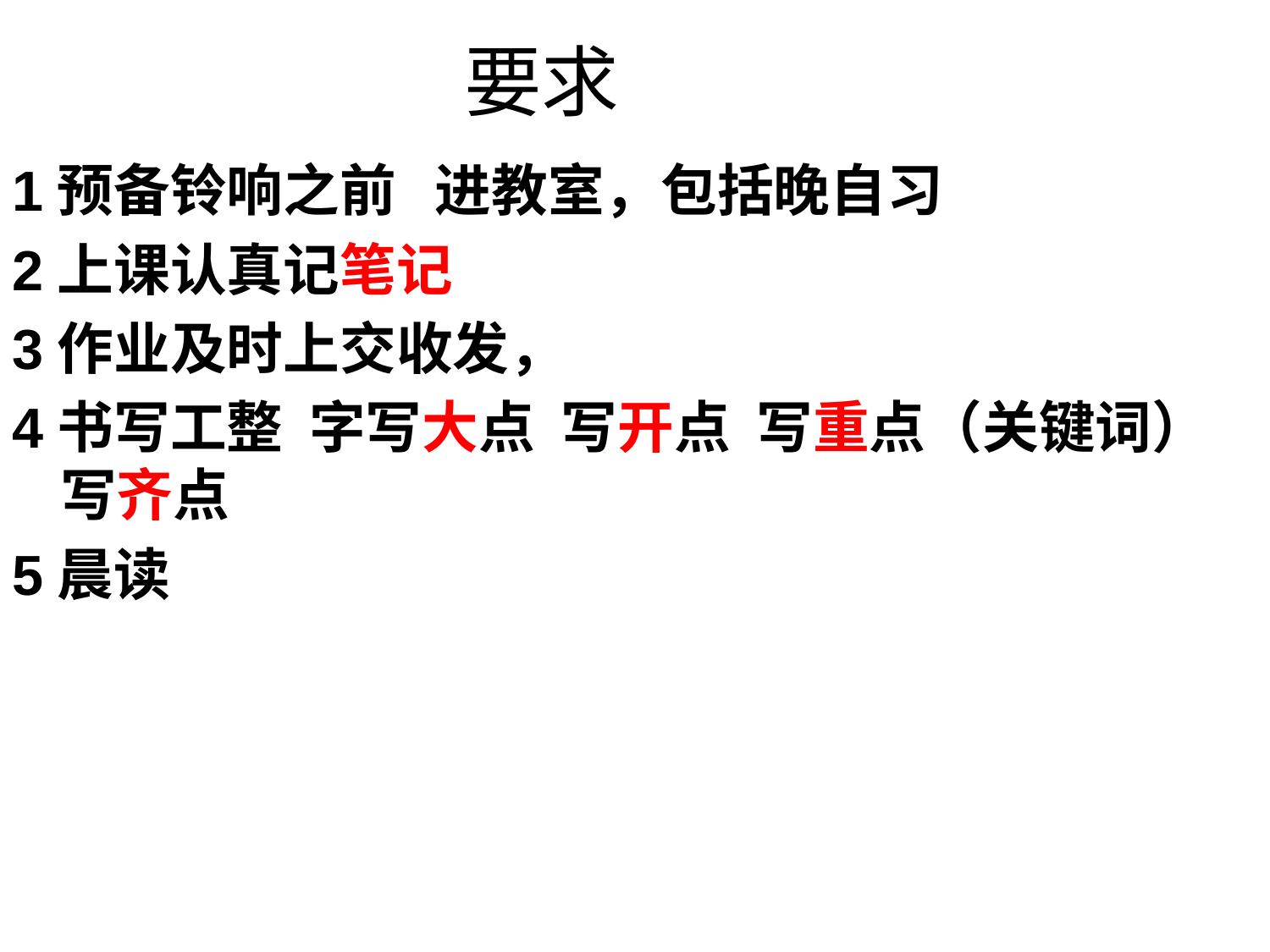

# 要求
1预备铃响之前   进教室，包括晚自习
2上课认真记笔记
3作业及时上交收发，
4书写工整  字写大点  写开点  写重点（关键词）  写齐点
5晨读